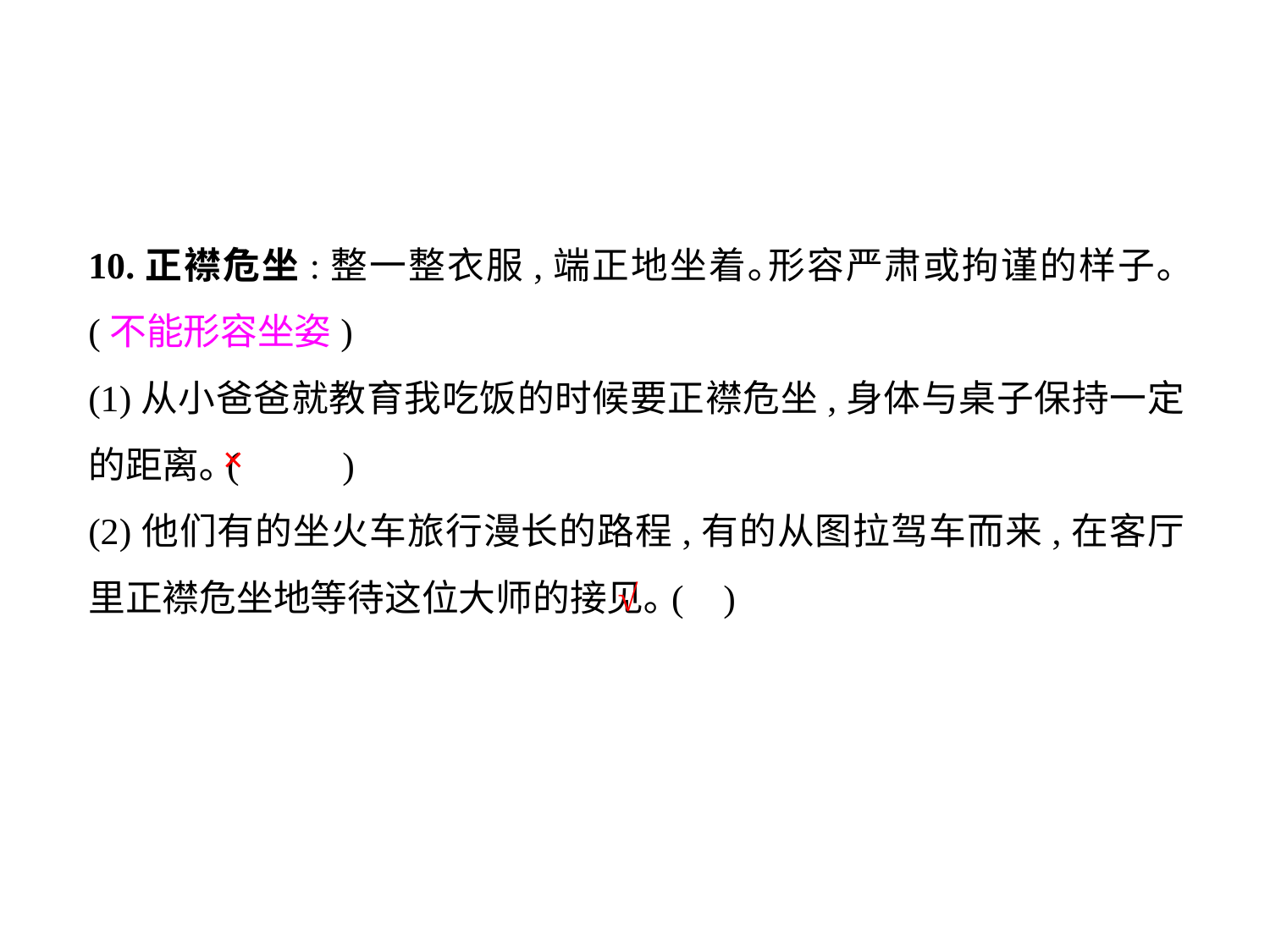

10.正襟危坐:整一整衣服,端正地坐着｡形容严肃或拘谨的样子｡(不能形容坐姿)
(1)从小爸爸就教育我吃饭的时候要正襟危坐,身体与桌子保持一定的距离｡(	)
(2)他们有的坐火车旅行漫长的路程,有的从图拉驾车而来,在客厅里正襟危坐地等待这位大师的接见｡(	)
×
√